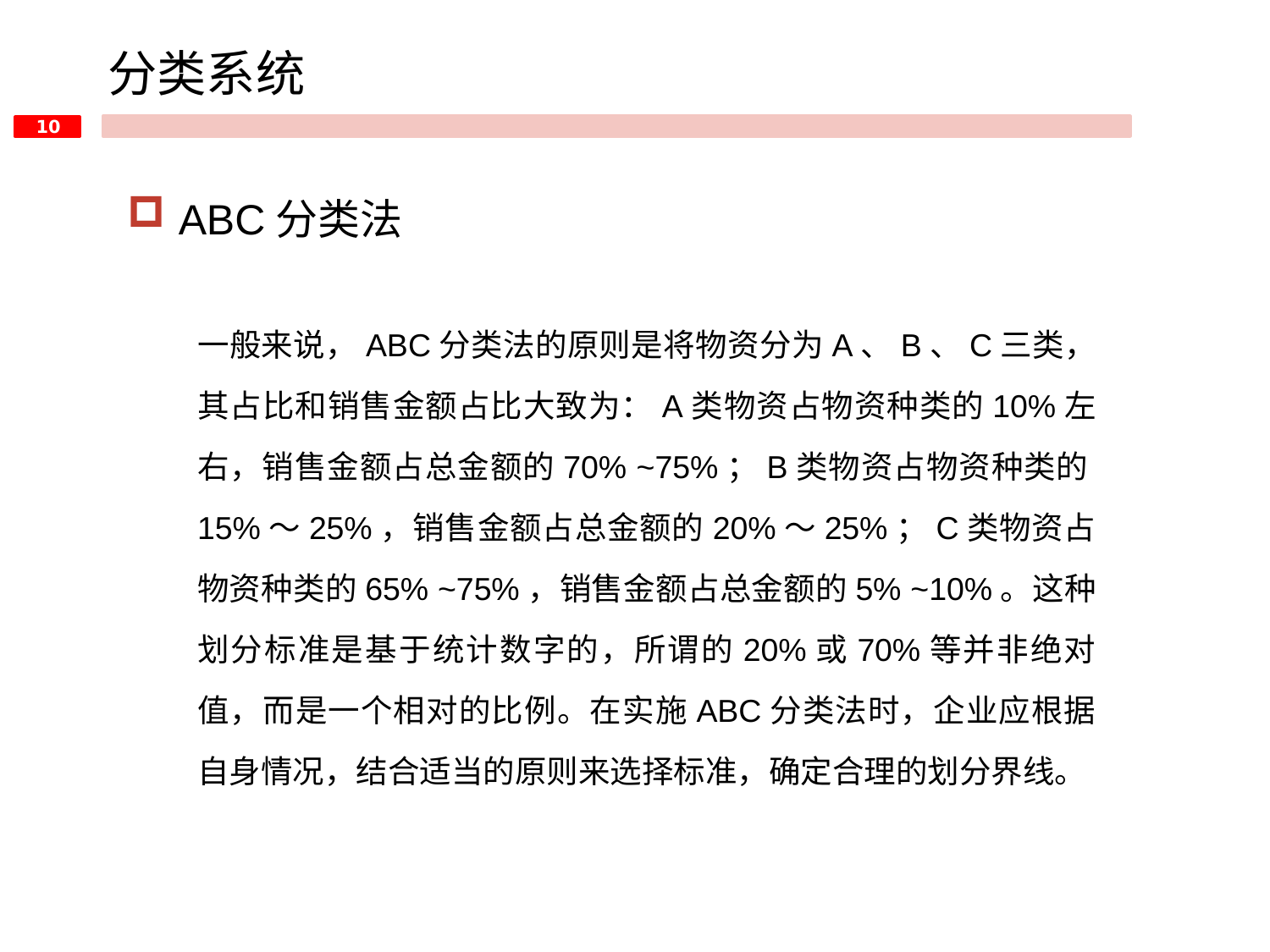

分类系统
10
 ABC分类法
一般来说，ABC分类法的原则是将物资分为A、B、C三类，其占比和销售金额占比大致为：A类物资占物资种类的10%左右，销售金额占总金额的70% ~75%；B类物资占物资种类的15%～25%，销售金额占总金额的20%～25%；C类物资占物资种类的65% ~75%，销售金额占总金额的5% ~10%。这种划分标准是基于统计数字的，所谓的20%或70%等并非绝对值，而是一个相对的比例。在实施ABC分类法时，企业应根据自身情况，结合适当的原则来选择标准，确定合理的划分界线。